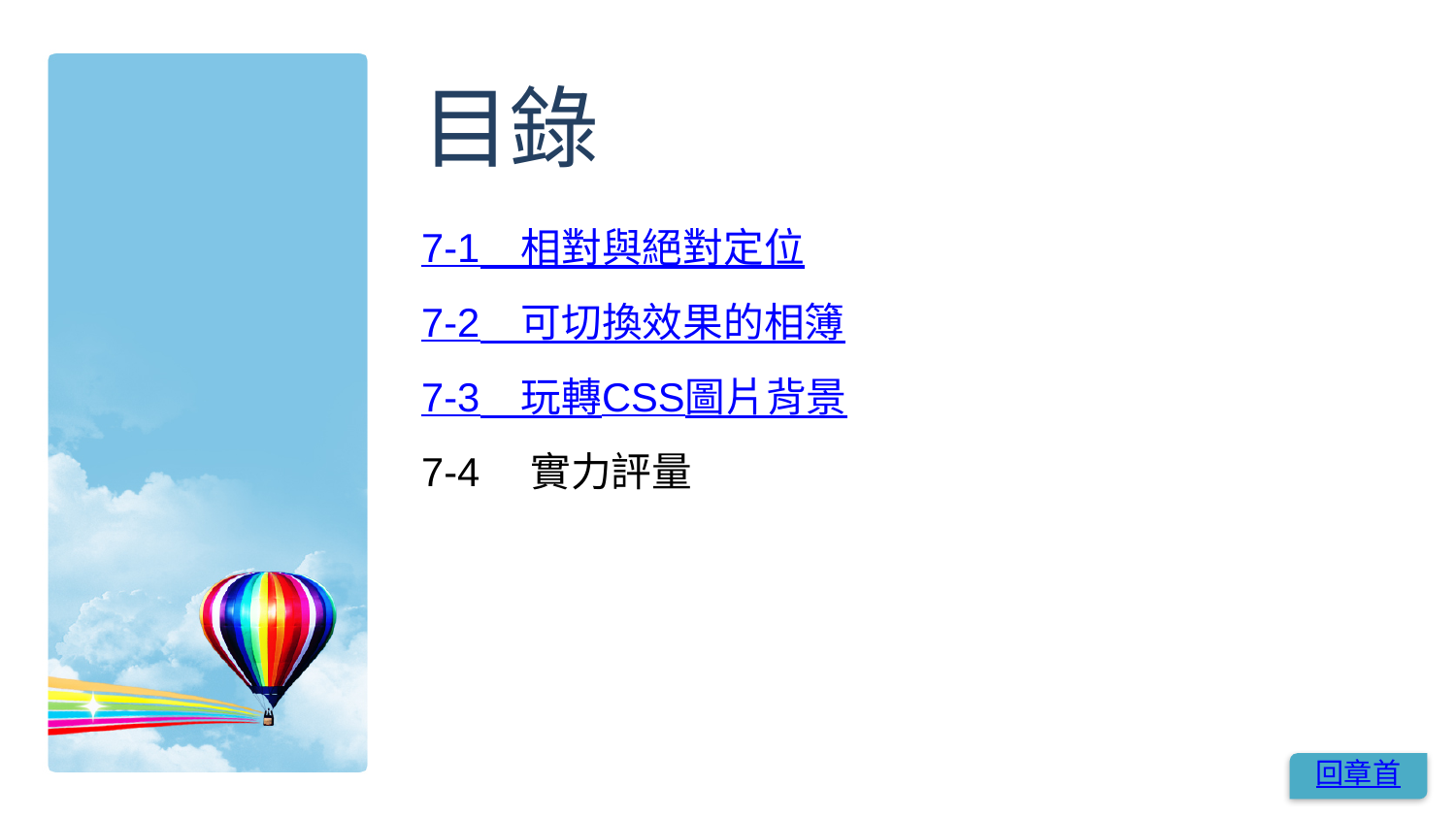

# 目錄
7-1　相對與絕對定位
7-2　可切換效果的相簿
7-3　玩轉CSS圖片背景
7-4　實力評量
回章首